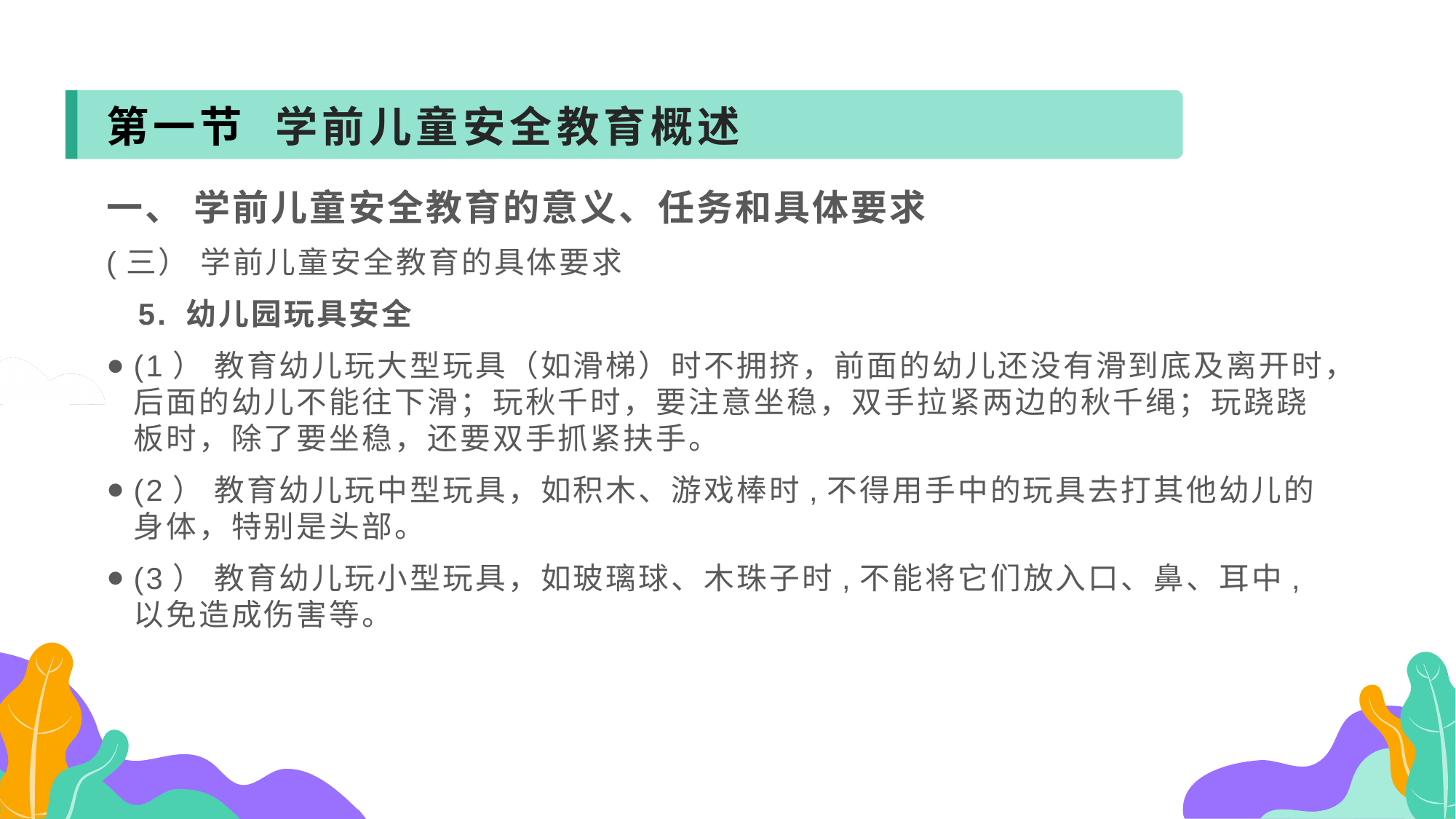

第一节  学前儿童安全教育概述
一、 学前儿童安全教育的意义、任务和具体要求
(三） 学前儿童安全教育的具体要求
   5. 幼儿园玩具安全
(1） 教育幼儿玩大型玩具（如滑梯）时不拥挤，前面的幼儿还没有滑到底及离开时，后面的幼儿不能往下滑；玩秋千时，要注意坐稳，双手拉紧两边的秋千绳；玩跷跷板时，除了要坐稳，还要双手抓紧扶手。
(2） 教育幼儿玩中型玩具，如积木、游戏棒时,不得用手中的玩具去打其他幼儿的身体，特别是头部。
(3） 教育幼儿玩小型玩具，如玻璃球、木珠子时,不能将它们放入口、鼻、耳中,以免造成伤害等。